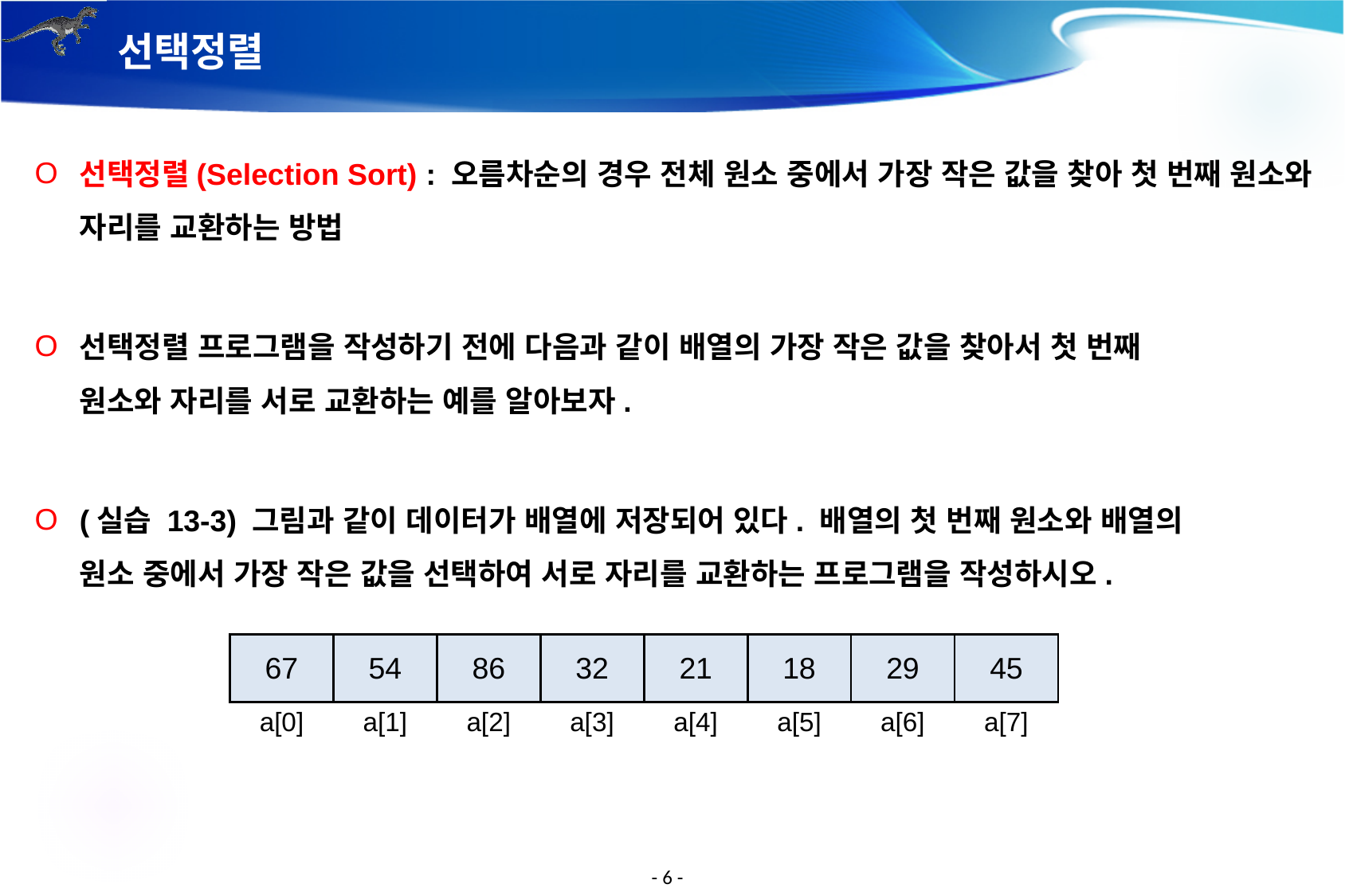

# 선택정렬
선택정렬(Selection Sort) : 오름차순의 경우 전체 원소 중에서 가장 작은 값을 찾아 첫 번째 원소와 자리를 교환하는 방법

선택정렬 프로그램을 작성하기 전에 다음과 같이 배열의 가장 작은 값을 찾아서 첫 번째
원소와 자리를 서로 교환하는 예를 알아보자.

(실습 13-3) 그림과 같이 데이터가 배열에 저장되어 있다. 배열의 첫 번째 원소와 배열의
원소 중에서 가장 작은 값을 선택하여 서로 자리를 교환하는 프로그램을 작성하시오.
| 67 | 54 | 86 | 32 | 21 | 18 | 29 | 45 |
| --- | --- | --- | --- | --- | --- | --- | --- |
| a[0] | a[1] | a[2] | a[3] | a[4] | a[5] | a[6] | a[7] |